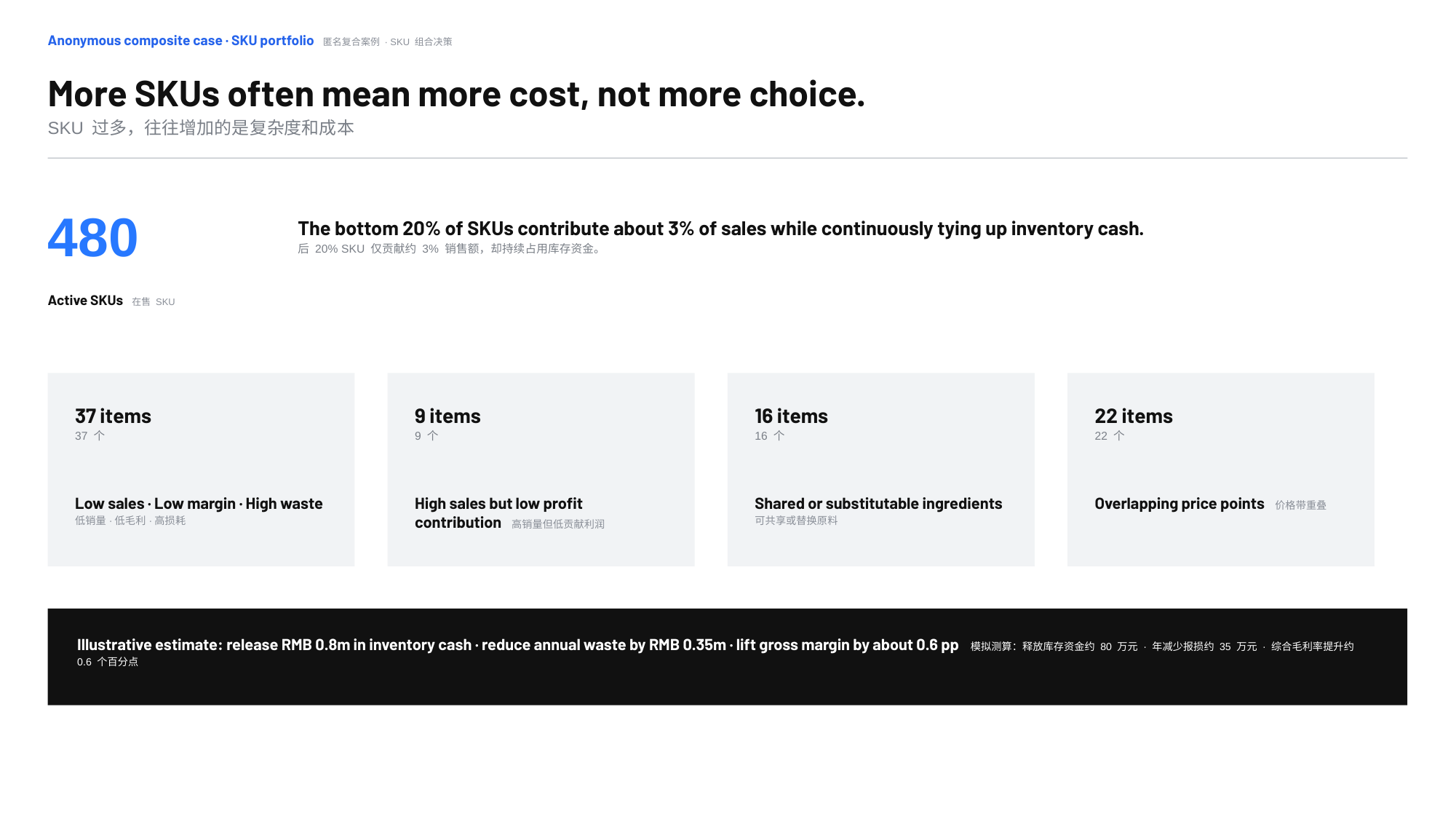

Anonymous composite case · SKU portfolio  匿名复合案例 · SKU 组合决策
More SKUs often mean more cost, not more choice.
SKU 过多，往往增加的是复杂度和成本

480
The bottom 20% of SKUs contribute about 3% of sales while continuously tying up inventory cash.
后 20% SKU 仅贡献约 3% 销售额，却持续占用库存资金。
Active SKUs  在售 SKU

37 items
37 个
9 items
9 个
16 items
16 个
22 items
22 个
Low sales · Low margin · High waste  低销量·低毛利·高损耗
High sales but low profit contribution  高销量但低贡献利润
Shared or substitutable ingredients  可共享或替换原料
Overlapping price points  价格带重叠

Illustrative estimate: release RMB 0.8m in inventory cash · reduce annual waste by RMB 0.35m · lift gross margin by about 0.6 pp  模拟测算：释放库存资金约 80 万元 · 年减少报损约 35 万元 · 综合毛利率提升约 0.6 个百分点
05